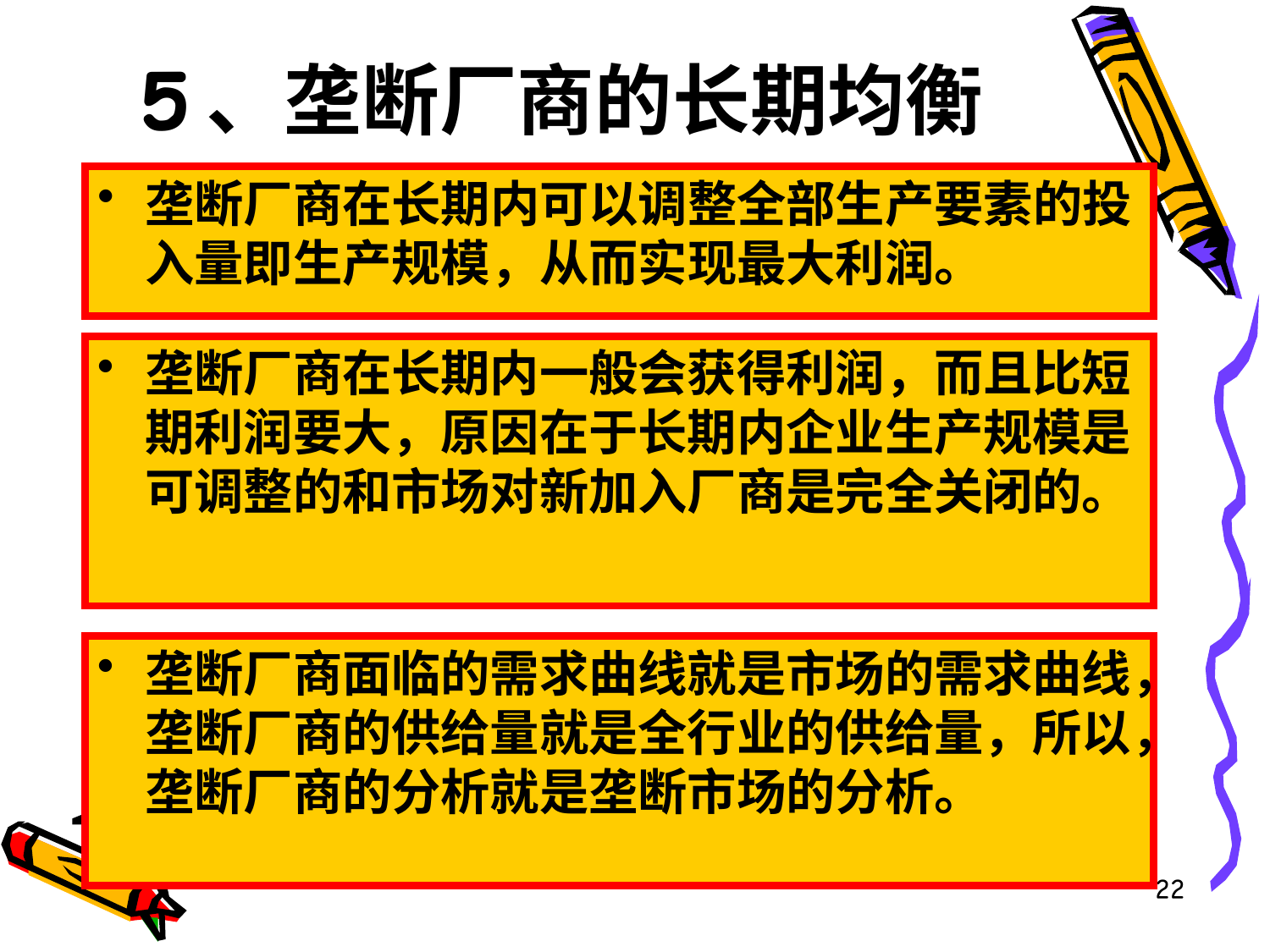

# 5、垄断厂商的长期均衡
垄断厂商在长期内可以调整全部生产要素的投入量即生产规模，从而实现最大利润。
垄断厂商在长期内一般会获得利润，而且比短期利润要大，原因在于长期内企业生产规模是可调整的和市场对新加入厂商是完全关闭的。
垄断厂商面临的需求曲线就是市场的需求曲线，垄断厂商的供给量就是全行业的供给量，所以，垄断厂商的分析就是垄断市场的分析。
22